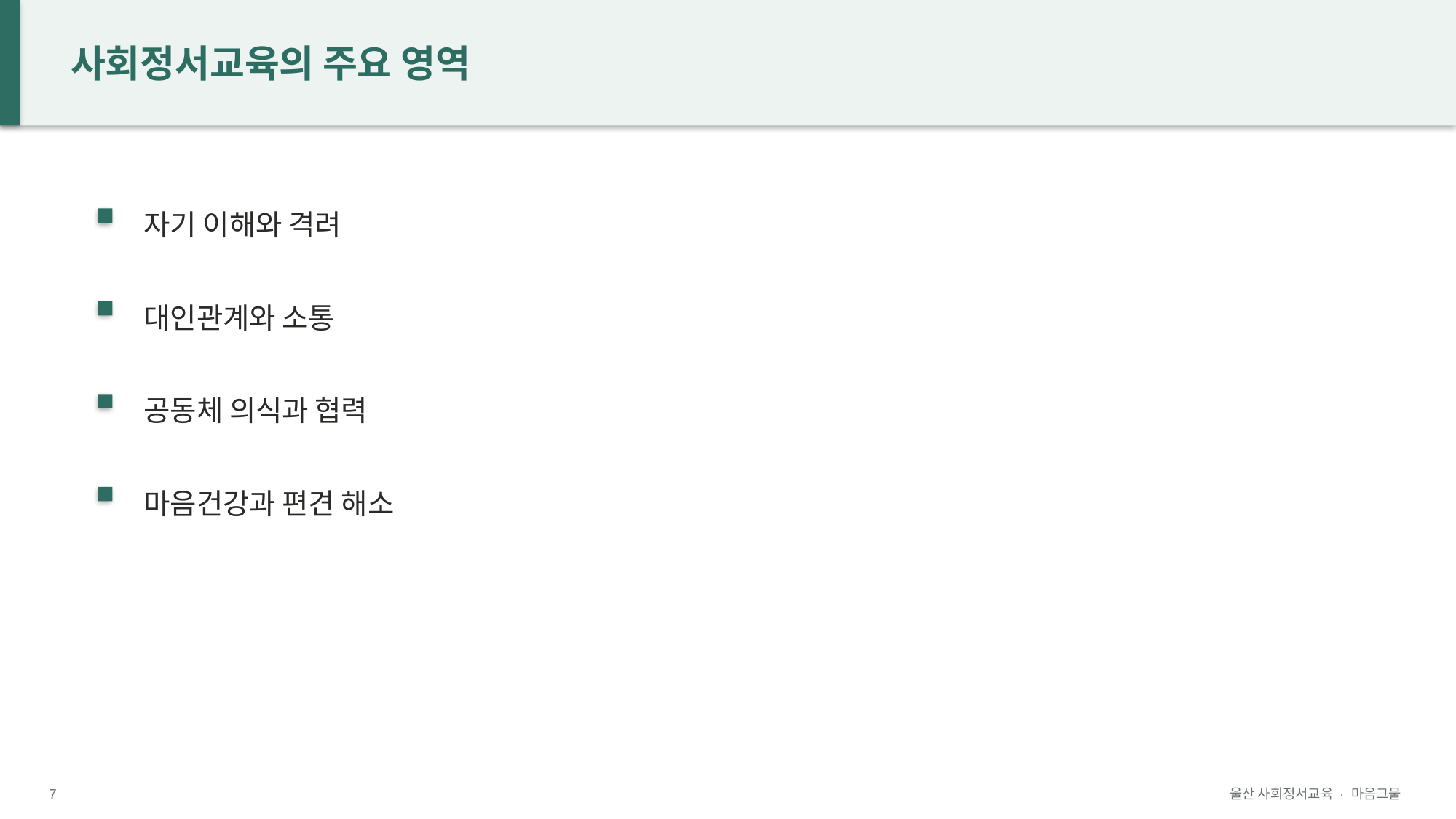

사회정서교육의 주요 영역
자기 이해와 격려

대인관계와 소통

공동체 의식과 협력

마음건강과 편견 해소

7
울산 사회정서교육 · 마음그물